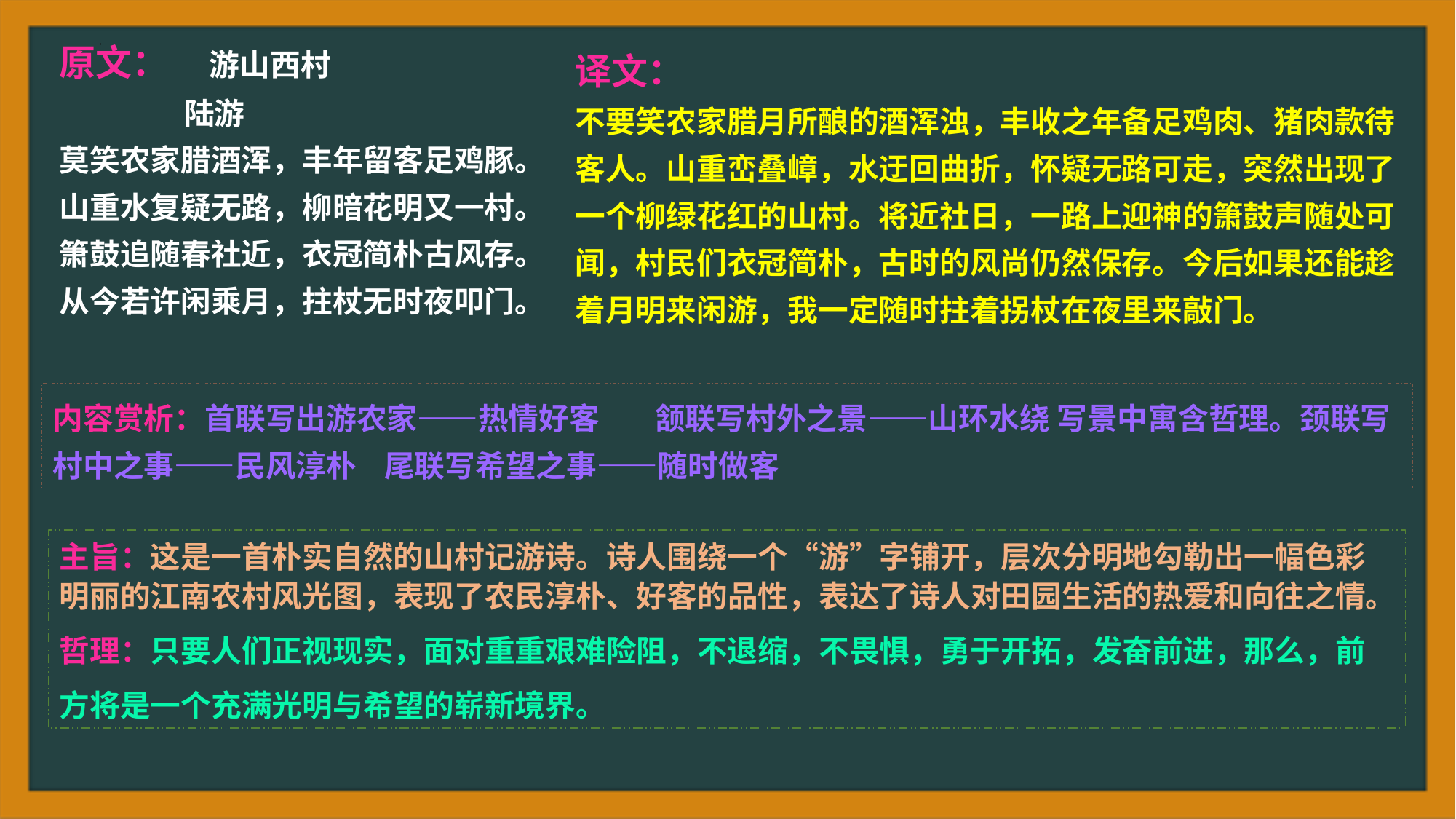

原文：     游山西村
                 陆游
莫笑农家腊酒浑，丰年留客足鸡豚。
山重水复疑无路，柳暗花明又一村。
箫鼓追随春社近，衣冠简朴古风存。
从今若许闲乘月，拄杖无时夜叩门。
译文：
不要笑农家腊月所酿的酒浑浊，丰收之年备足鸡肉、猪肉款待客人。山重峦叠嶂，水迂回曲折，怀疑无路可走，突然出现了一个柳绿花红的山村。将近社日，一路上迎神的箫鼓声随处可闻，村民们衣冠简朴，古时的风尚仍然保存。今后如果还能趁着月明来闲游，我一定随时拄着拐杖在夜里来敲门。
内容赏析：首联写出游农家——热情好客        颔联写村外之景——山环水绕 写景中寓含哲理。颈联写村中之事——民风淳朴    尾联写希望之事——随时做客
主旨：这是一首朴实自然的山村记游诗。诗人围绕一个“游”字铺开，层次分明地勾勒出一幅色彩明丽的江南农村风光图，表现了农民淳朴、好客的品性，表达了诗人对田园生活的热爱和向往之情。
哲理：只要人们正视现实，面对重重艰难险阻，不退缩，不畏惧，勇于开拓，发奋前进，那么，前方将是一个充满光明与希望的崭新境界。